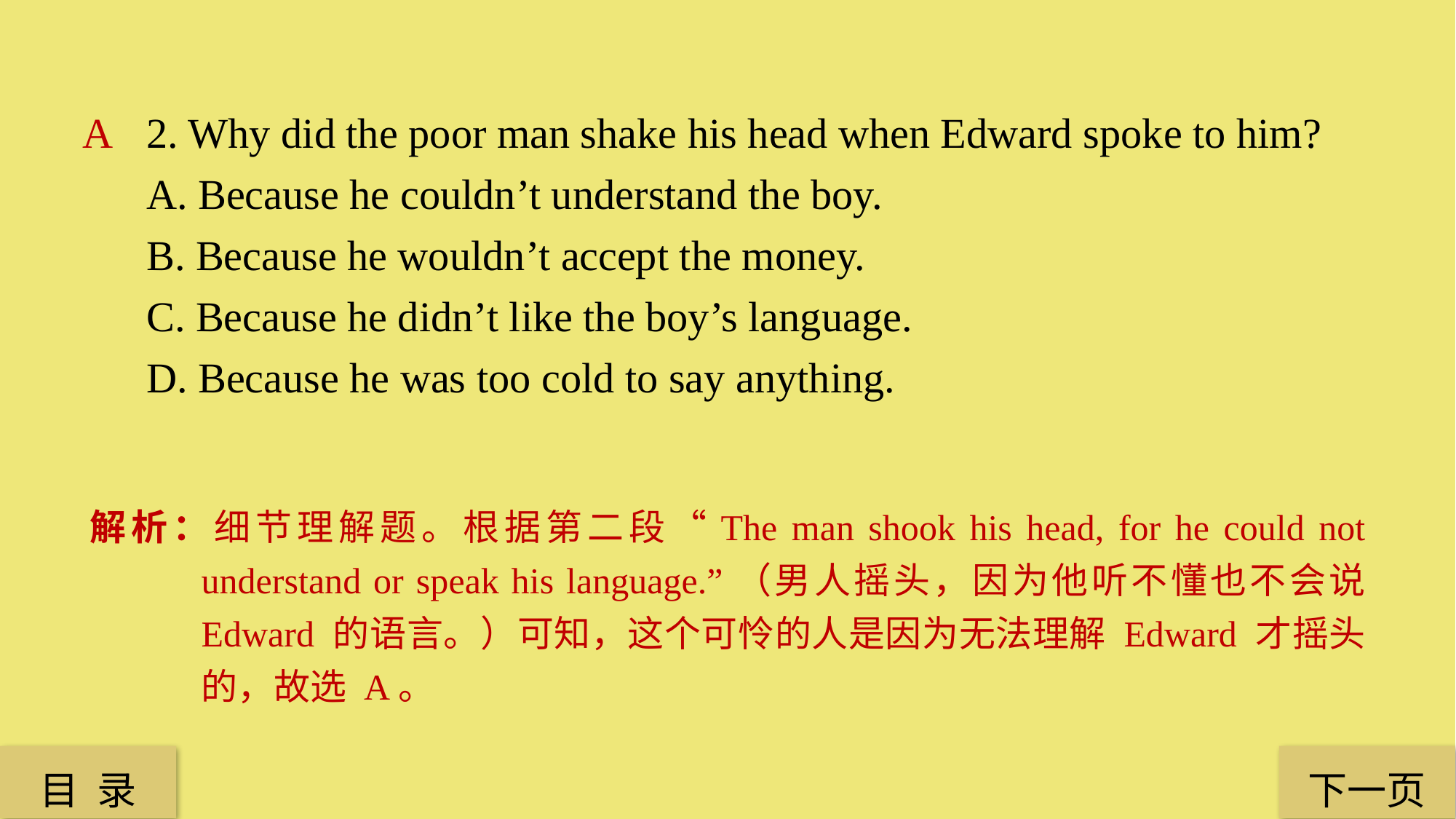

2. Why did the poor man shake his head when Edward spoke to him?
A. Because he couldn’t understand the boy.
B. Because he wouldn’t accept the money.
C. Because he didn’t like the boy’s language.
D. Because he was too cold to say anything.
A
解析：细节理解题。根据第二段“The man shook his head, for he could not understand or speak his language.”（男人摇头，因为他听不懂也不会说 Edward 的语言。）可知，这个可怜的人是因为无法理解 Edward 才摇头的，故选 A。